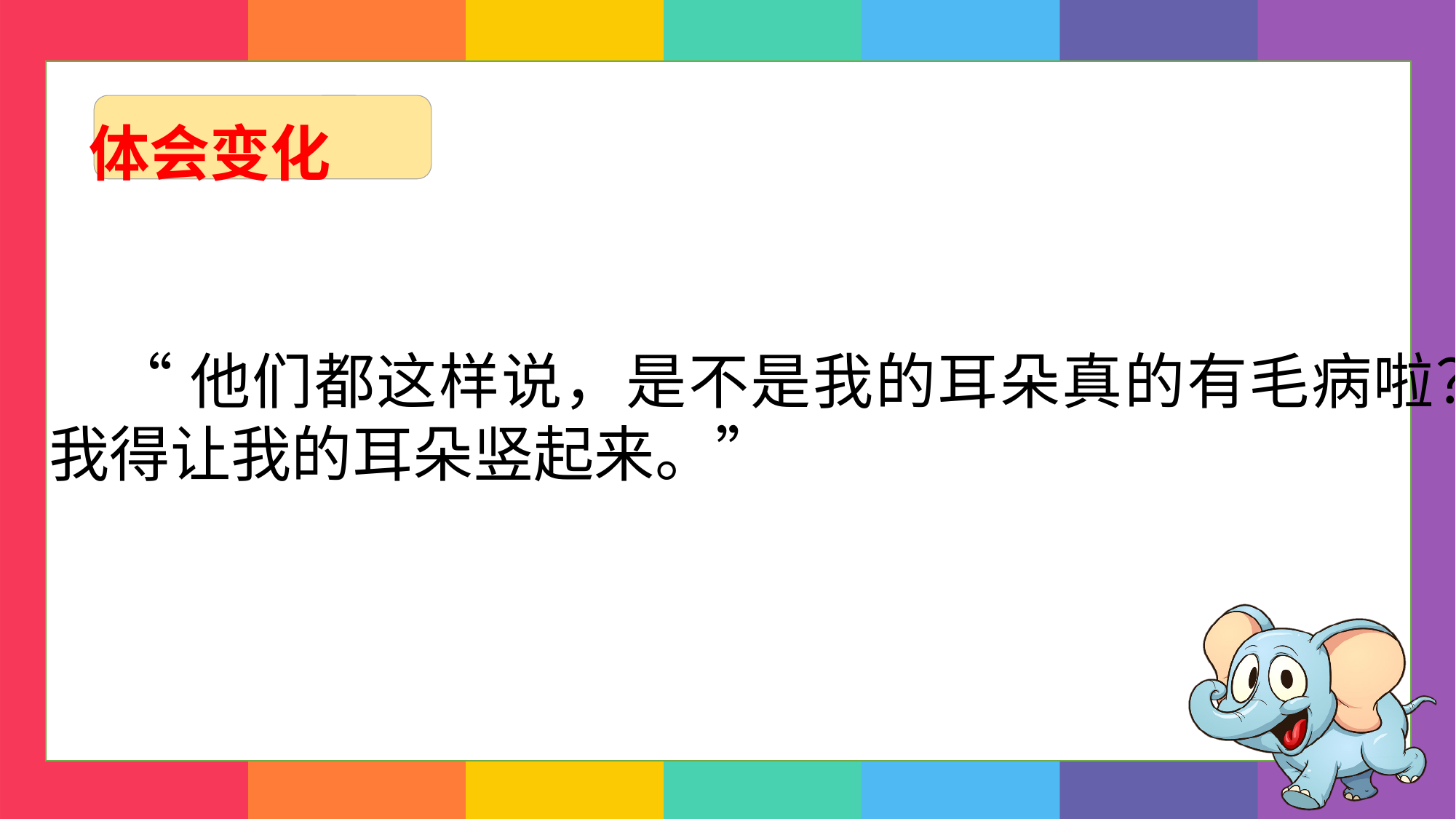

体会变化

    “他们都这样说，是不是我的耳朵真的有毛病啦？
我得让我的耳朵竖起来。”